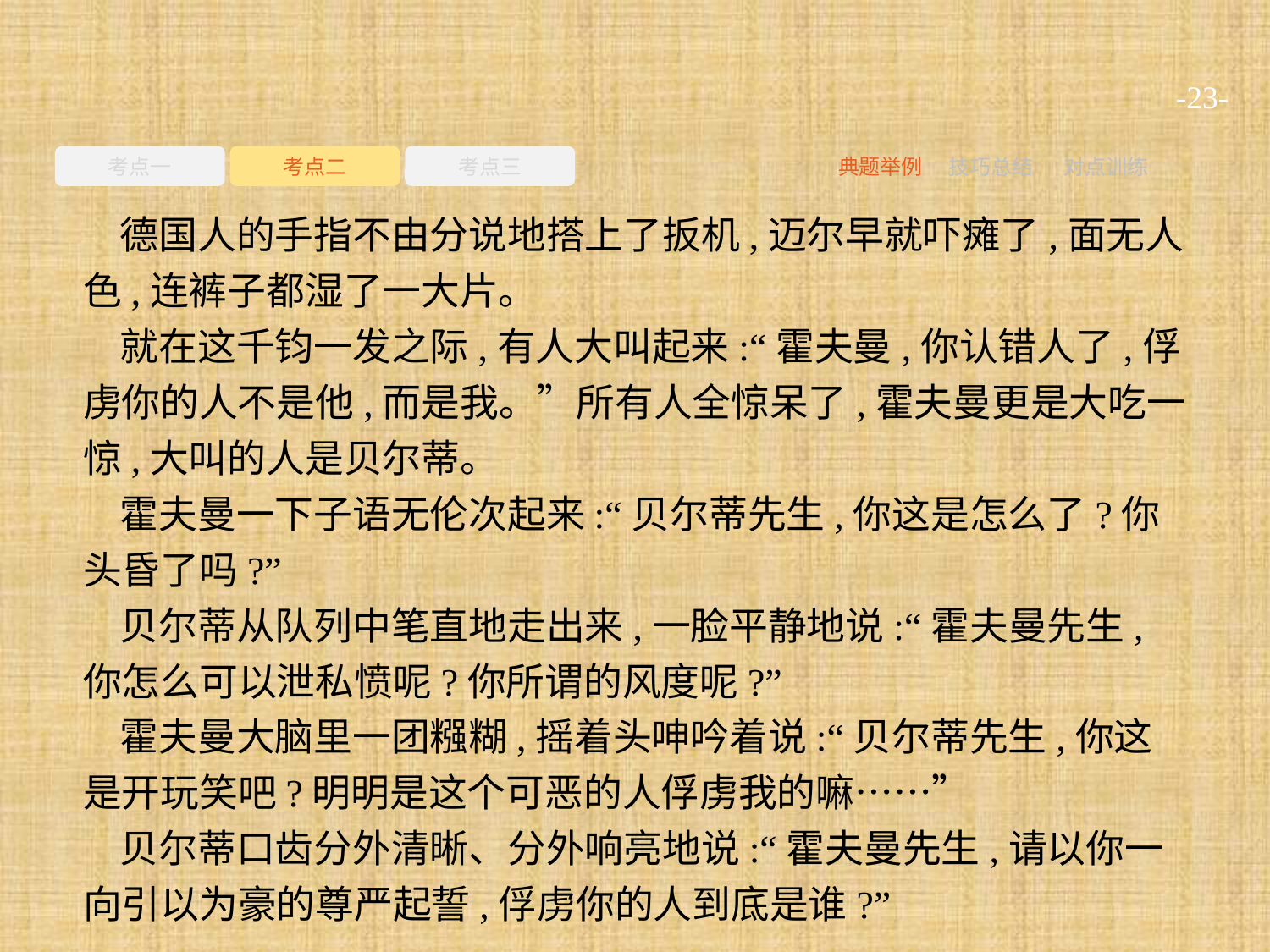

-23-
考点一
考点二
考点三
典题举例
技巧总结
对点训练
德国人的手指不由分说地搭上了扳机,迈尔早就吓瘫了,面无人色,连裤子都湿了一大片。
就在这千钧一发之际,有人大叫起来:“霍夫曼,你认错人了,俘虏你的人不是他,而是我。”所有人全惊呆了,霍夫曼更是大吃一惊,大叫的人是贝尔蒂。
霍夫曼一下子语无伦次起来:“贝尔蒂先生,你这是怎么了?你头昏了吗?”
贝尔蒂从队列中笔直地走出来,一脸平静地说:“霍夫曼先生,你怎么可以泄私愤呢?你所谓的风度呢?”
霍夫曼大脑里一团糨糊,摇着头呻吟着说:“贝尔蒂先生,你这是开玩笑吧?明明是这个可恶的人俘虏我的嘛……”
贝尔蒂口齿分外清晰、分外响亮地说:“霍夫曼先生,请以你一向引以为豪的尊严起誓,俘虏你的人到底是谁?”